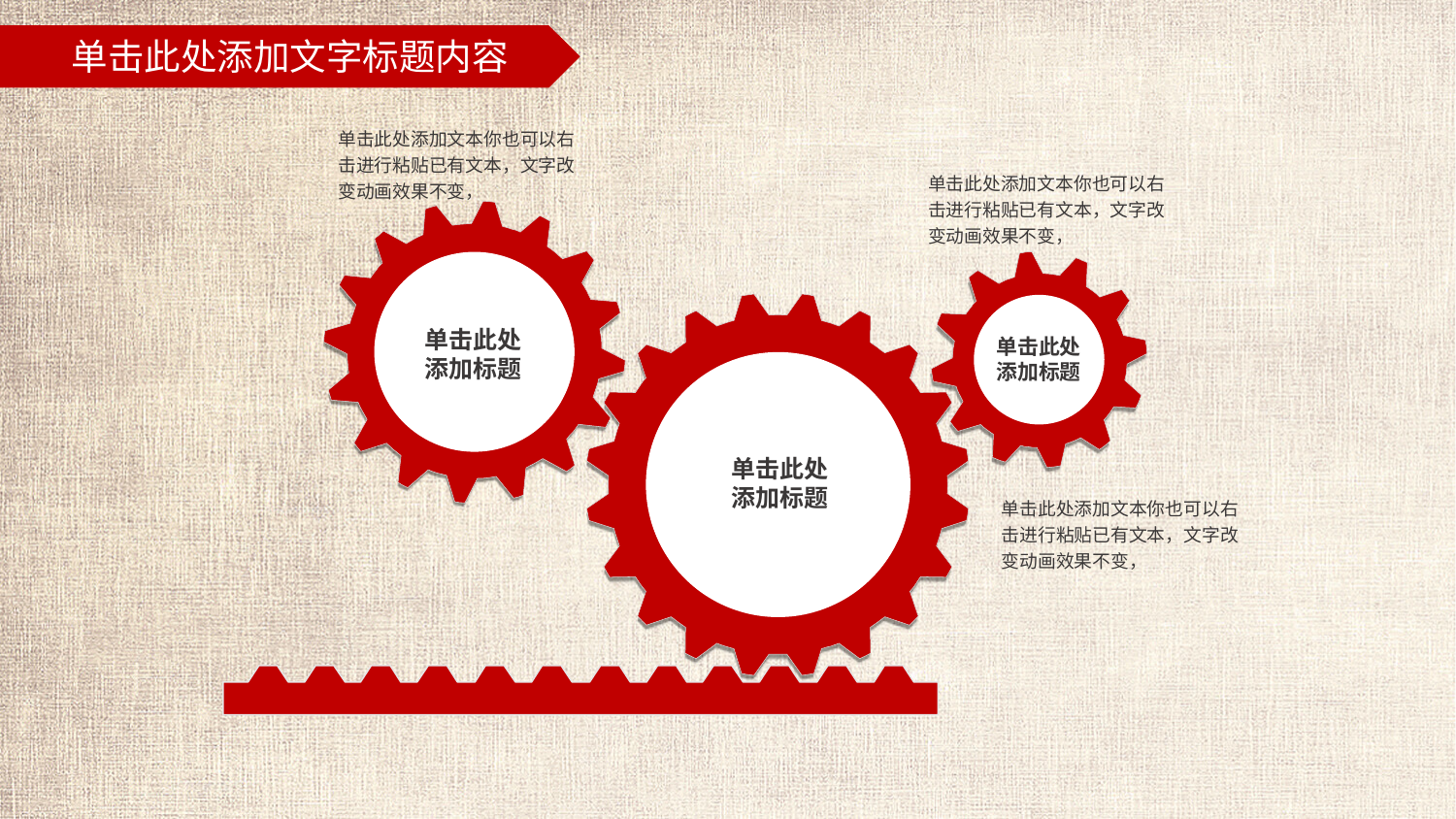

单击此处添加文本你也可以右击进行粘贴已有文本，文字改变动画效果不变，
单击此处添加文本你也可以右击进行粘贴已有文本，文字改变动画效果不变，

单击此处
添加标题
单击此处
添加标题
单击此处
添加标题
单击此处添加文本你也可以右击进行粘贴已有文本，文字改变动画效果不变，